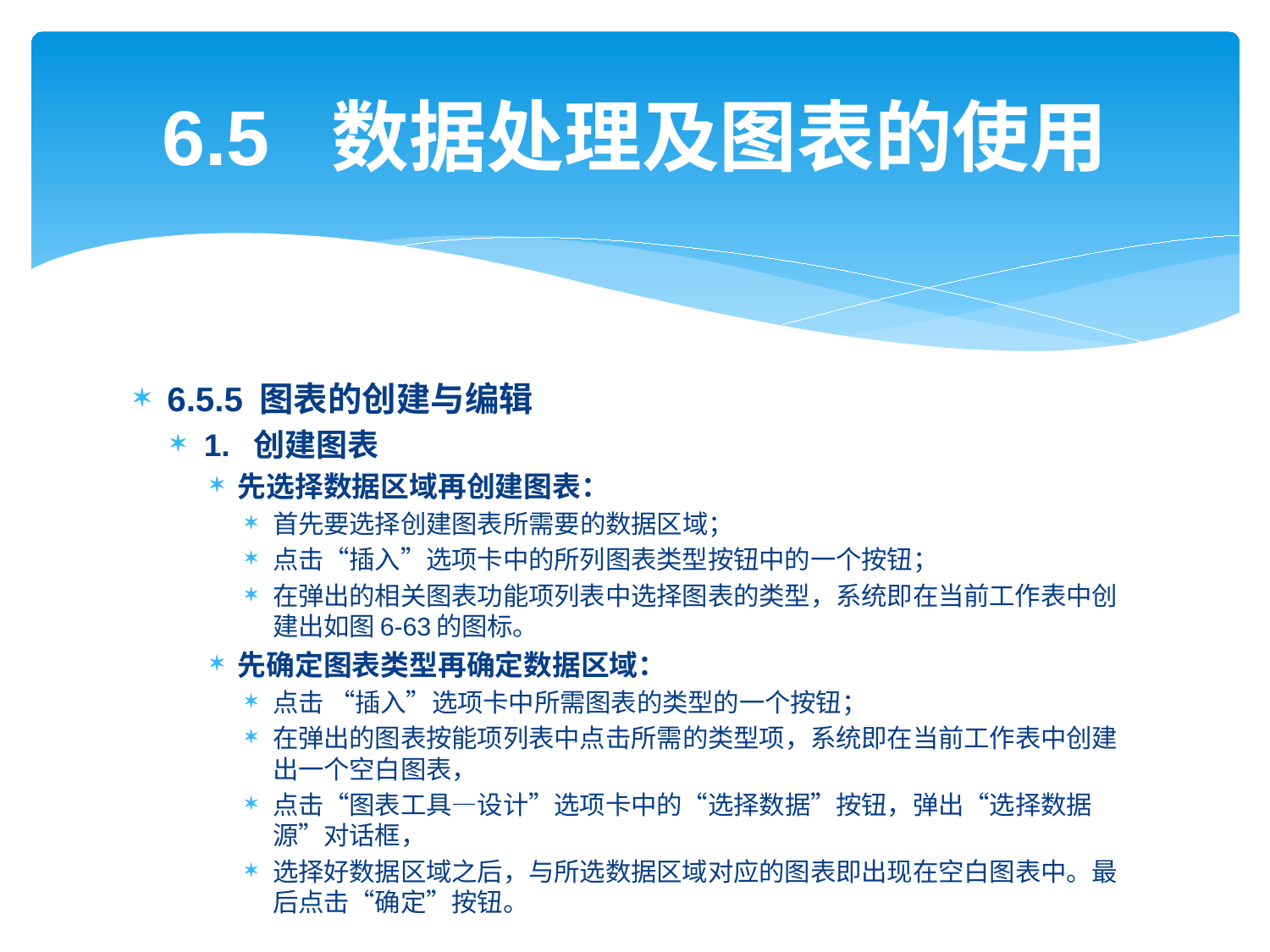

# 6.5  数据处理及图表的使用
6.5.5 图表的创建与编辑
1.  创建图表
先选择数据区域再创建图表：
首先要选择创建图表所需要的数据区域；
点击“插入”选项卡中的所列图表类型按钮中的一个按钮；
在弹出的相关图表功能项列表中选择图表的类型，系统即在当前工作表中创建出如图6-63的图标。
先确定图表类型再确定数据区域：
点击 “插入”选项卡中所需图表的类型的一个按钮；
在弹出的图表按能项列表中点击所需的类型项，系统即在当前工作表中创建出一个空白图表，
点击“图表工具—设计”选项卡中的“选择数据”按钮，弹出“选择数据 源”对话框，
选择好数据区域之后，与所选数据区域对应的图表即出现在空白图表中。最后点击“确定”按钮。